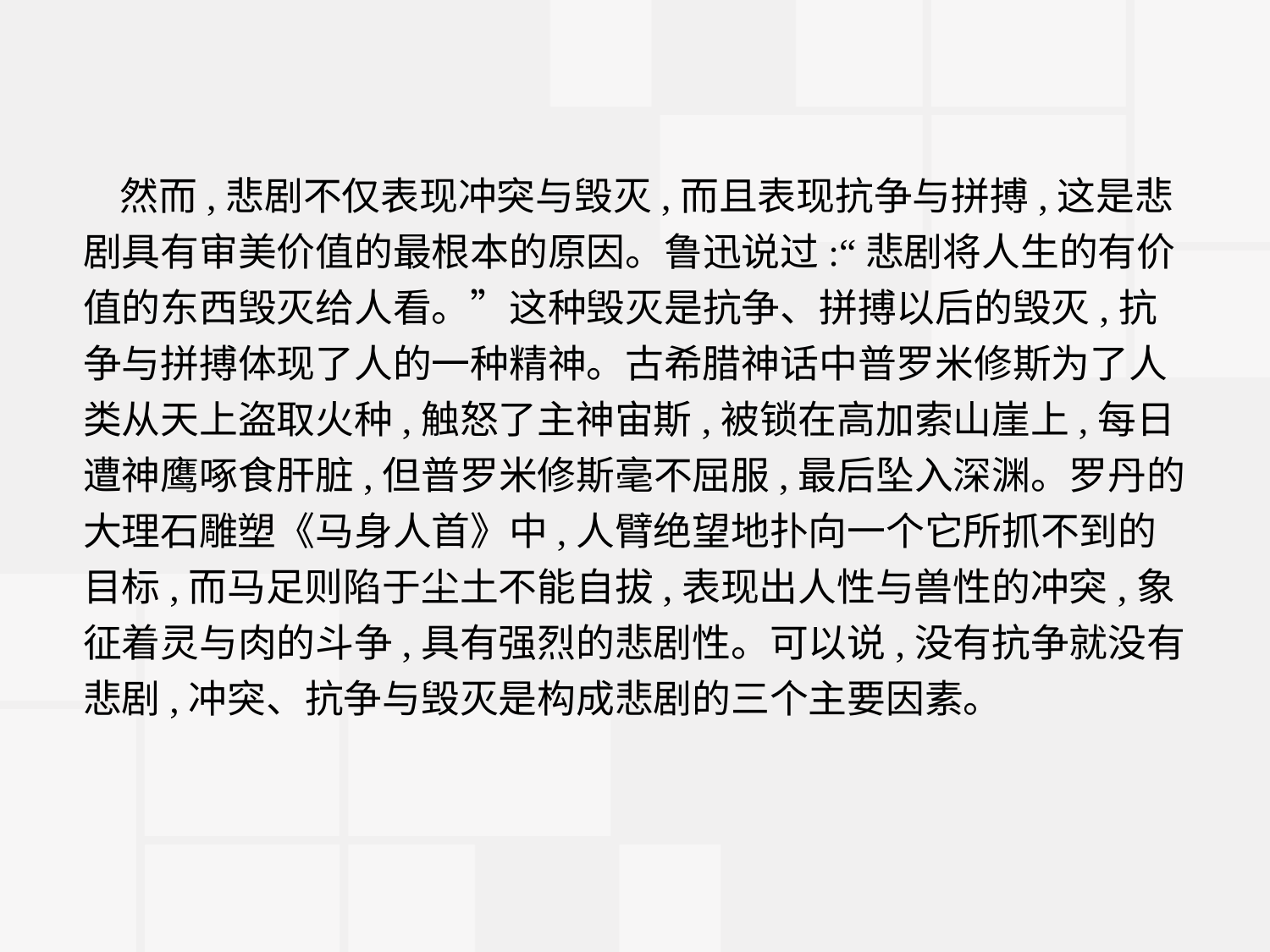

然而,悲剧不仅表现冲突与毁灭,而且表现抗争与拼搏,这是悲剧具有审美价值的最根本的原因。鲁迅说过:“悲剧将人生的有价值的东西毁灭给人看。”这种毁灭是抗争、拼搏以后的毁灭,抗争与拼搏体现了人的一种精神。古希腊神话中普罗米修斯为了人类从天上盗取火种,触怒了主神宙斯,被锁在高加索山崖上,每日遭神鹰啄食肝脏,但普罗米修斯毫不屈服,最后坠入深渊。罗丹的大理石雕塑《马身人首》中,人臂绝望地扑向一个它所抓不到的目标,而马足则陷于尘土不能自拔,表现出人性与兽性的冲突,象征着灵与肉的斗争,具有强烈的悲剧性。可以说,没有抗争就没有悲剧,冲突、抗争与毁灭是构成悲剧的三个主要因素。